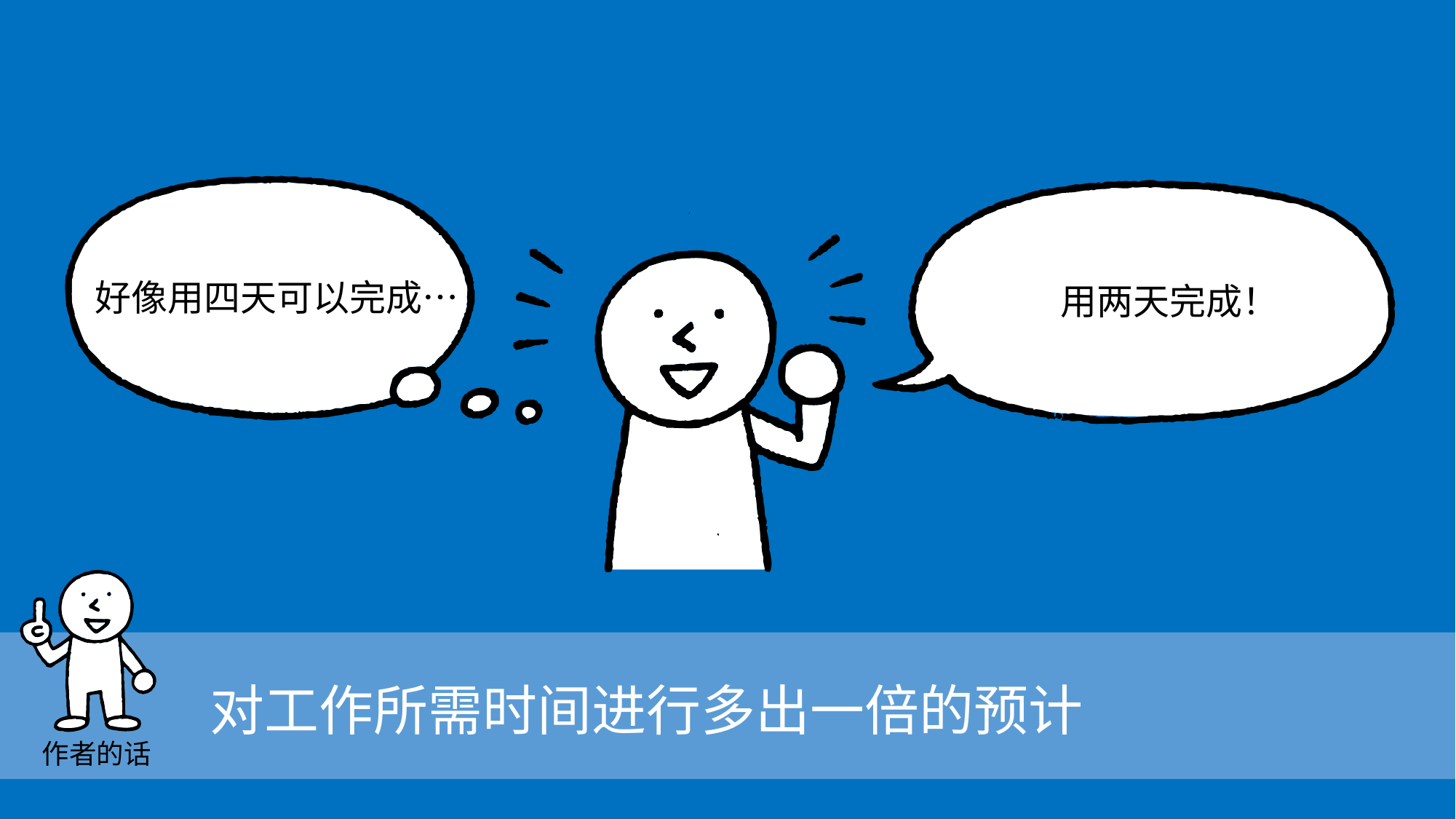

好像用四天可以完成…
用两天完成！

对工作所需时间进行多出一倍的预计
作者的话